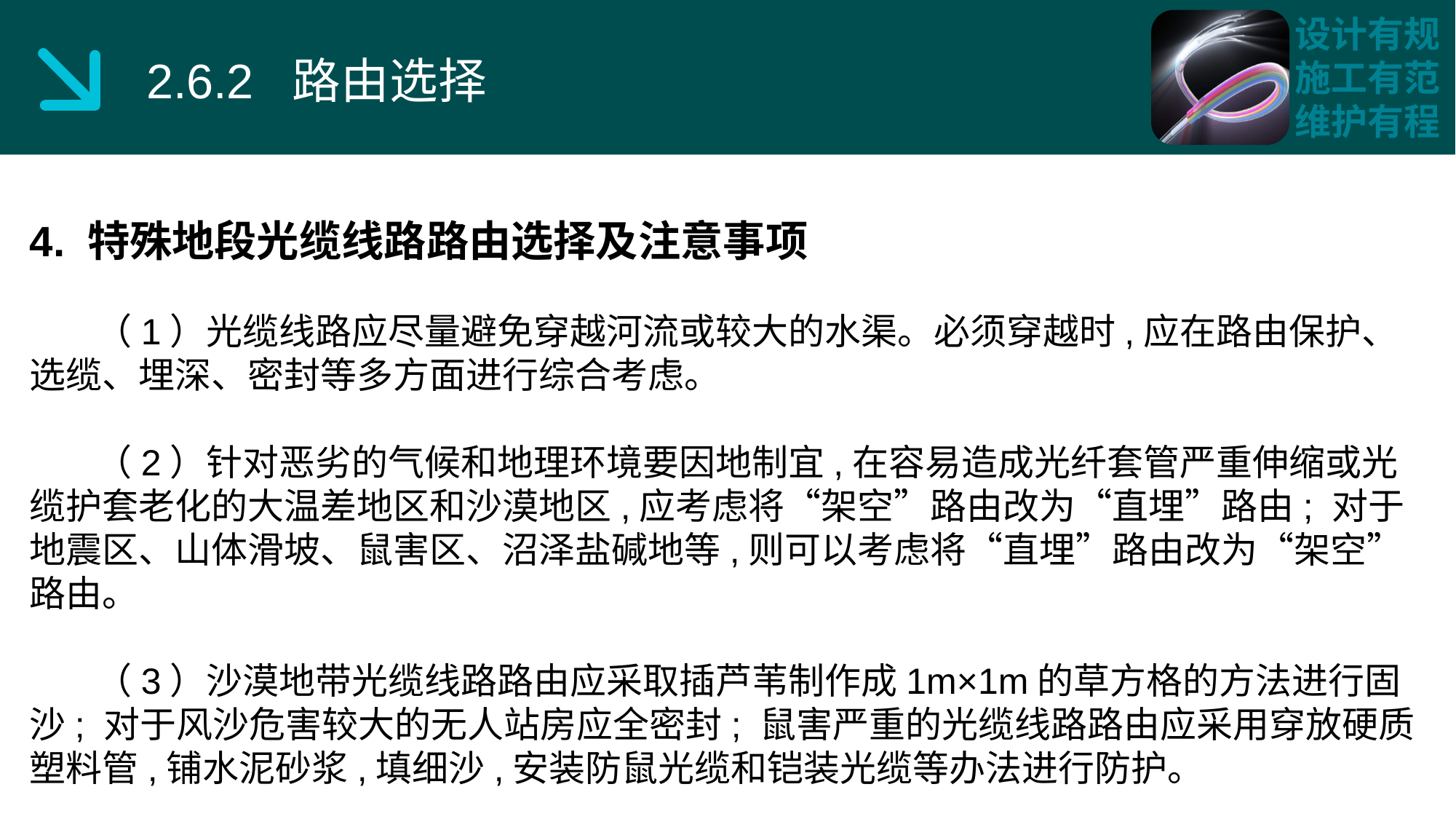

2.6.2  路由选择

4. 特殊地段光缆线路路由选择及注意事项

       （1）光缆线路应尽量避免穿越河流或较大的水渠。必须穿越时,应在路由保护、选缆、埋深、密封等多方面进行综合考虑。

       （2）针对恶劣的气候和地理环境要因地制宜,在容易造成光纤套管严重伸缩或光缆护套老化的大温差地区和沙漠地区,应考虑将“架空”路由改为“直埋”路由; 对于地震区、山体滑坡、鼠害区、沼泽盐碱地等,则可以考虑将“直埋”路由改为“架空”路由。

       （3）沙漠地带光缆线路路由应采取插芦苇制作成1m×1m的草方格的方法进行固沙; 对于风沙危害较大的无人站房应全密封; 鼠害严重的光缆线路路由应采用穿放硬质塑料管,铺水泥砂浆,填细沙,安装防鼠光缆和铠装光缆等办法进行防护。